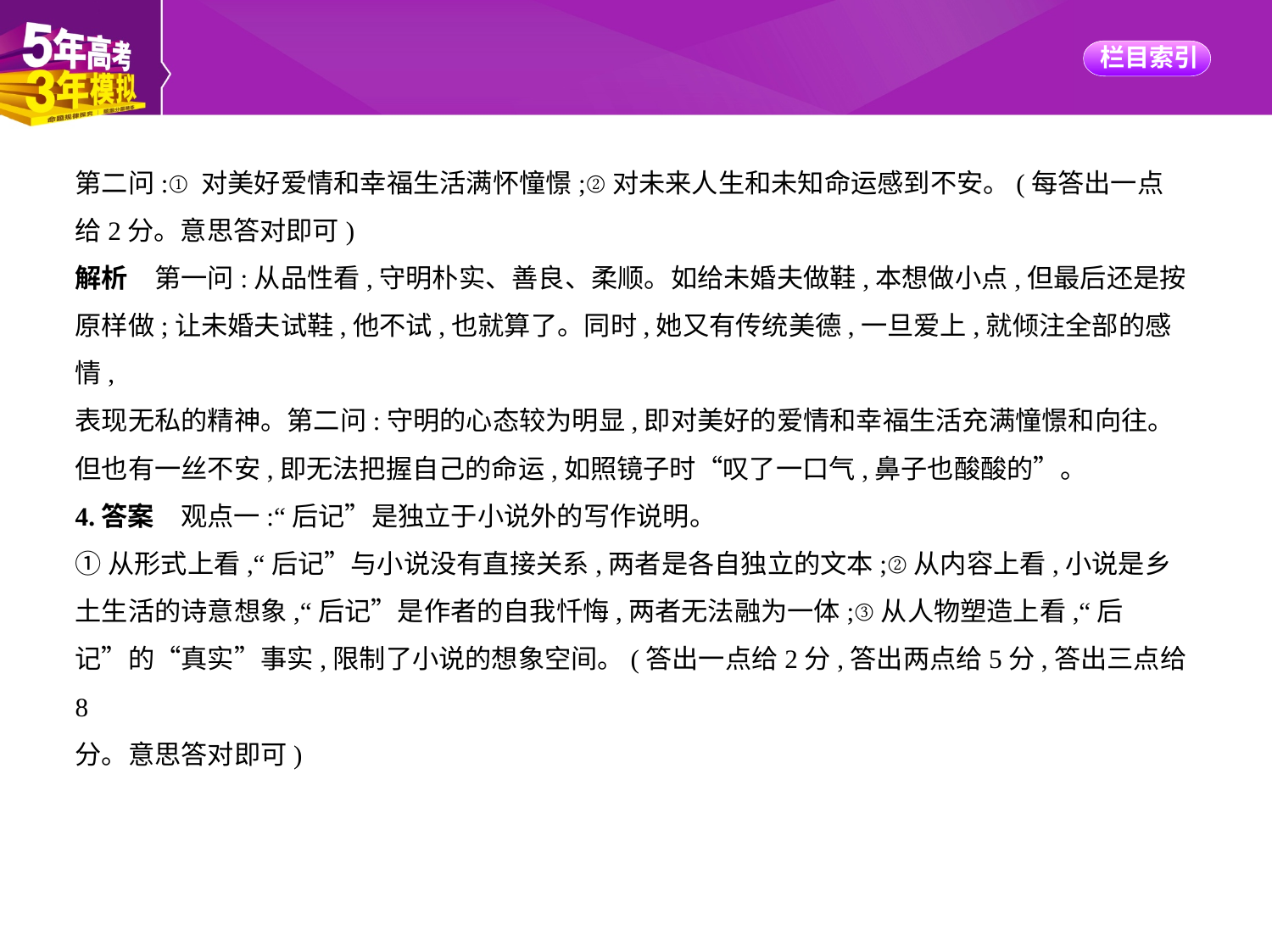

第二问:①对美好爱情和幸福生活满怀憧憬;②对未来人生和未知命运感到不安。(每答出一点
给2分。意思答对即可)
解析　第一问:从品性看,守明朴实、善良、柔顺。如给未婚夫做鞋,本想做小点,但最后还是按
原样做;让未婚夫试鞋,他不试,也就算了。同时,她又有传统美德,一旦爱上,就倾注全部的感情,
表现无私的精神。第二问:守明的心态较为明显,即对美好的爱情和幸福生活充满憧憬和向往。
但也有一丝不安,即无法把握自己的命运,如照镜子时“叹了一口气,鼻子也酸酸的”。
4.答案　观点一:“后记”是独立于小说外的写作说明。
①从形式上看,“后记”与小说没有直接关系,两者是各自独立的文本;②从内容上看,小说是乡
土生活的诗意想象,“后记”是作者的自我忏悔,两者无法融为一体;③从人物塑造上看,“后
记”的“真实”事实,限制了小说的想象空间。(答出一点给2分,答出两点给5分,答出三点给8
分。意思答对即可)